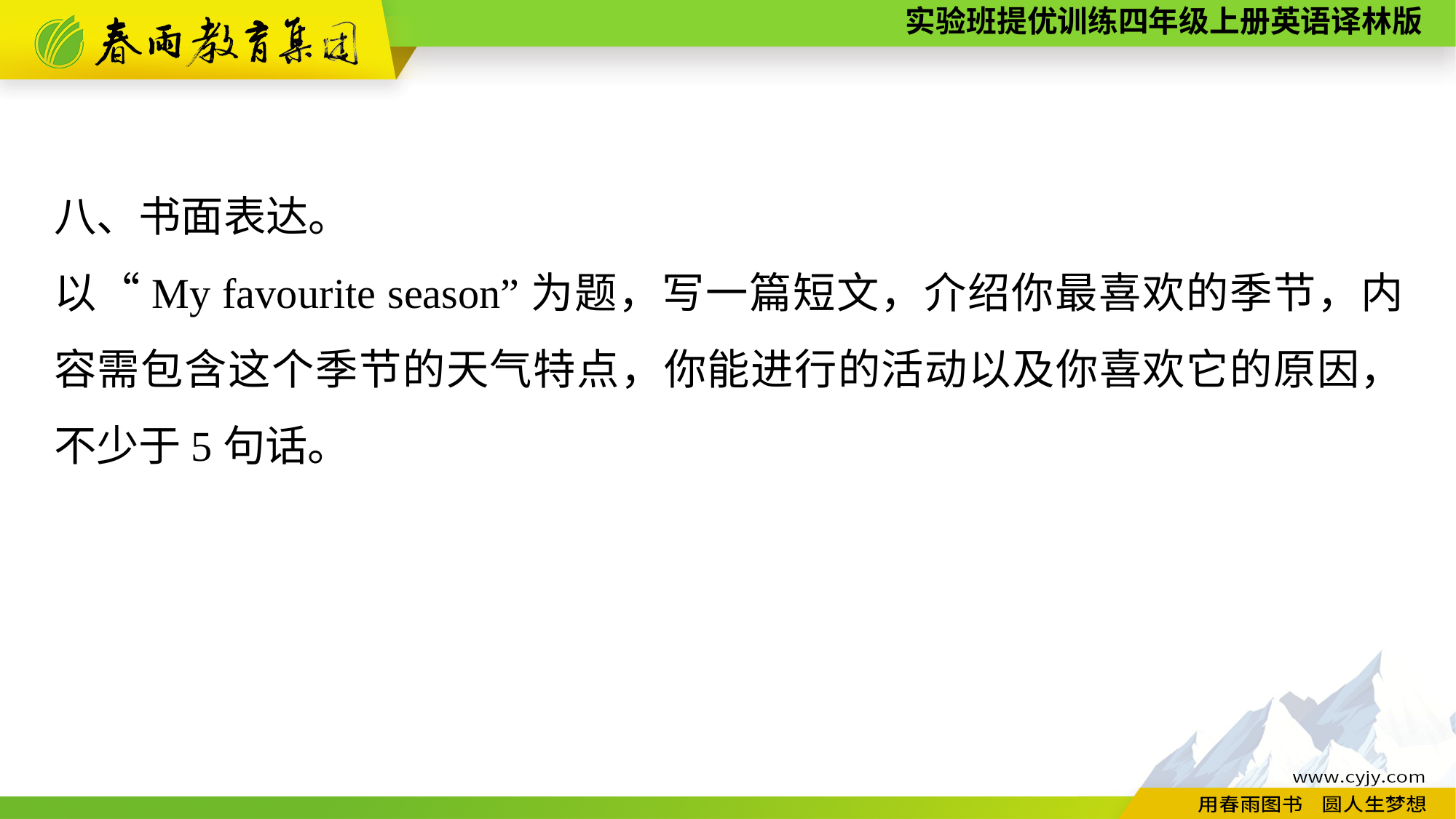

八、书面表达。
以“My favourite season”为题，写一篇短文，介绍你最喜欢的季节，内容需包含这个季节的天气特点，你能进行的活动以及你喜欢它的原因，不少于5句话。